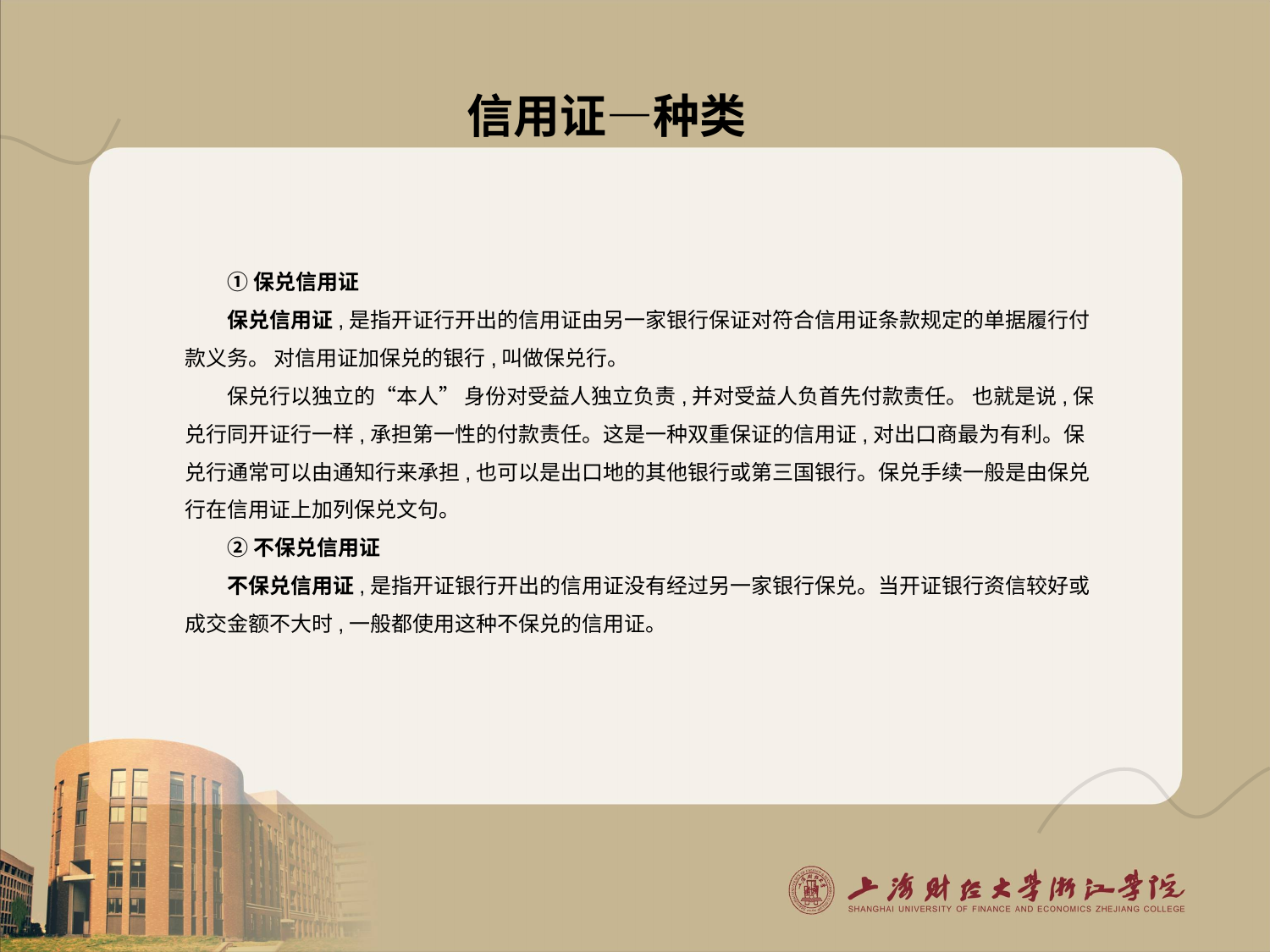

信用证—种类
①保兑信用证
保兑信用证,是指开证行开出的信用证由另一家银行保证对符合信用证条款规定的单据履行付款义务。 对信用证加保兑的银行,叫做保兑行。
保兑行以独立的“本人” 身份对受益人独立负责,并对受益人负首先付款责任。 也就是说,保兑行同开证行一样,承担第一性的付款责任。这是一种双重保证的信用证,对出口商最为有利。保兑行通常可以由通知行来承担,也可以是出口地的其他银行或第三国银行。保兑手续一般是由保兑行在信用证上加列保兑文句。
②不保兑信用证
不保兑信用证,是指开证银行开出的信用证没有经过另一家银行保兑。当开证银行资信较好或成交金额不大时,一般都使用这种不保兑的信用证。